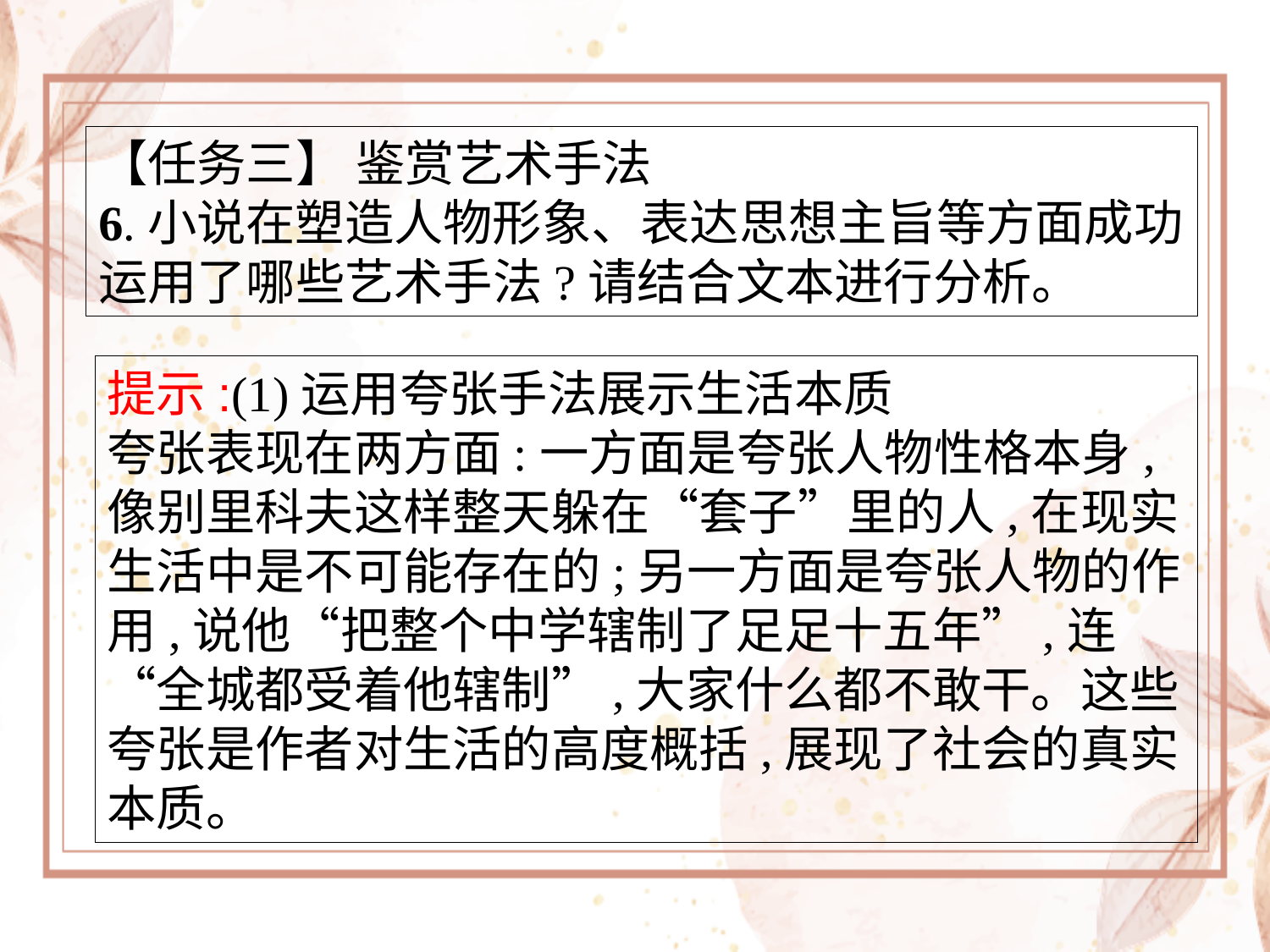

【任务三】 鉴赏艺术手法
6.小说在塑造人物形象、表达思想主旨等方面成功运用了哪些艺术手法?请结合文本进行分析。
提示:(1)运用夸张手法展示生活本质
夸张表现在两方面:一方面是夸张人物性格本身,像别里科夫这样整天躲在“套子”里的人,在现实生活中是不可能存在的;另一方面是夸张人物的作用,说他“把整个中学辖制了足足十五年”,连“全城都受着他辖制”,大家什么都不敢干。这些夸张是作者对生活的高度概括,展现了社会的真实本质。